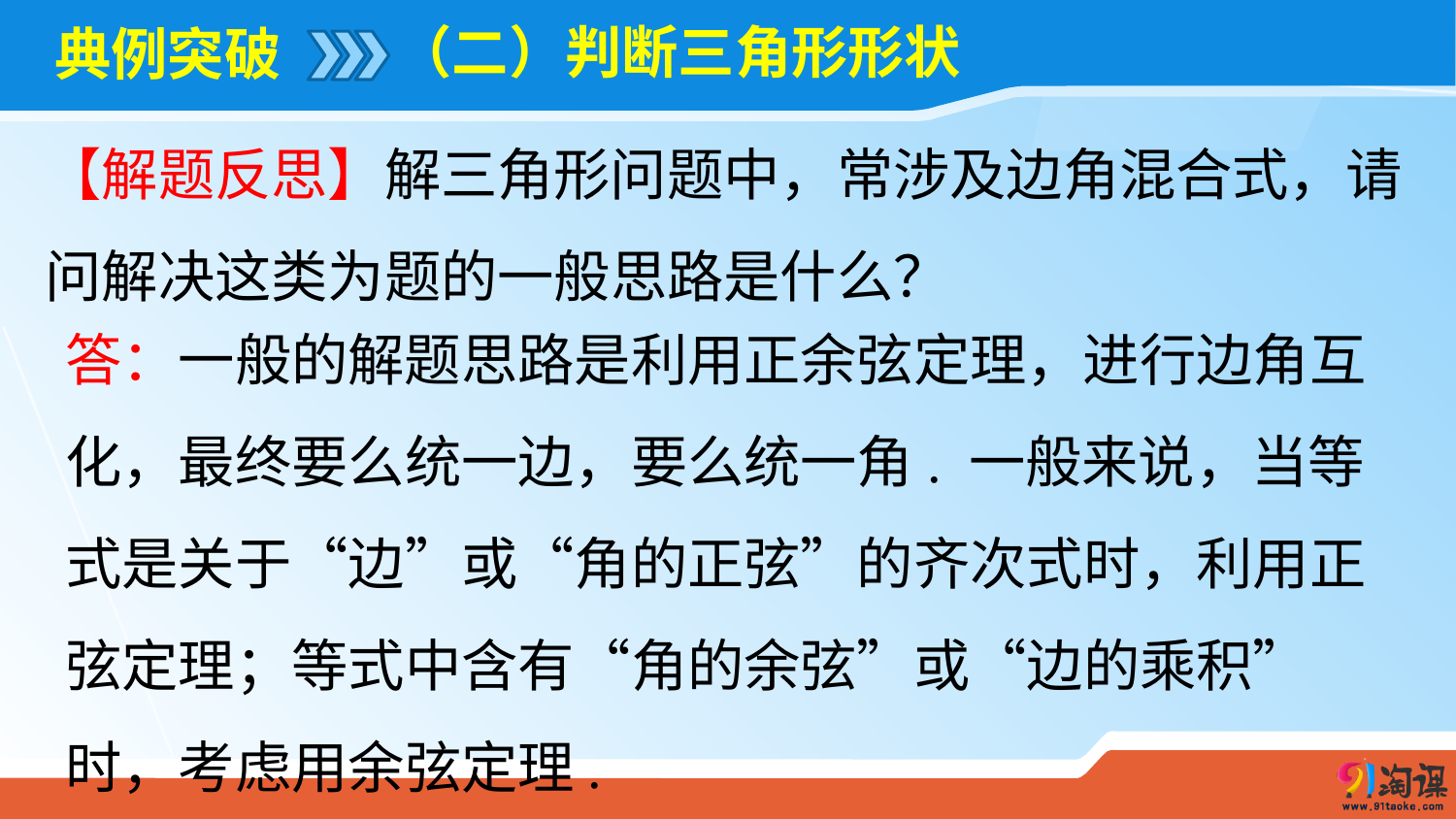

（二）判断三角形形状
# 典例突破
【解题反思】解三角形问题中，常涉及边角混合式，请问解决这类为题的一般思路是什么？
答：一般的解题思路是利用正余弦定理，进行边角互化，最终要么统一边，要么统一角. 一般来说，当等式是关于“边”或“角的正弦”的齐次式时，利用正弦定理；等式中含有“角的余弦”或“边的乘积”时，考虑用余弦定理.